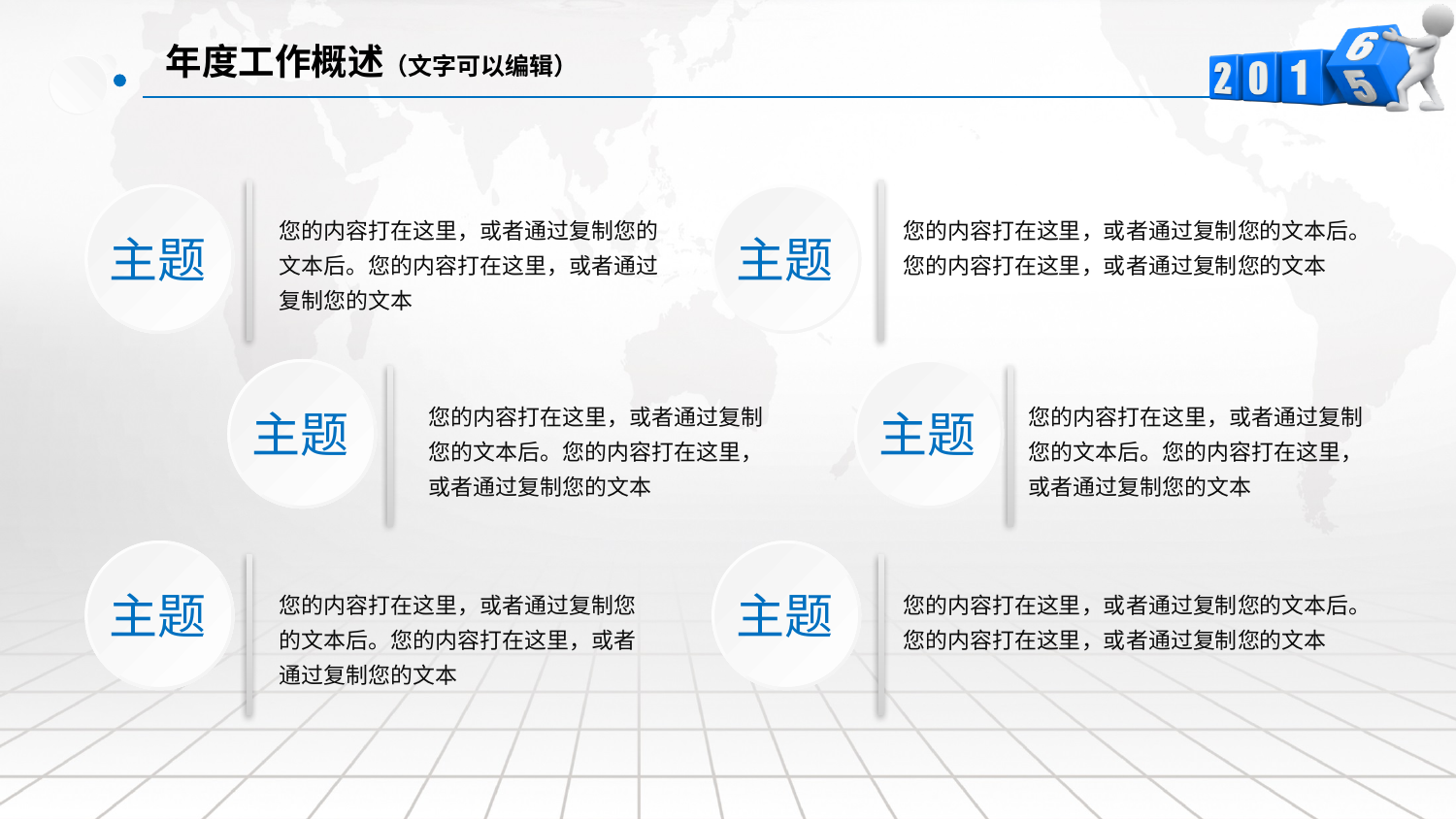

年度工作概述（文字可以编辑）

主题

主题
您的内容打在这里，或者通过复制您的文本后。您的内容打在这里，或者通过复制您的文本
您的内容打在这里，或者通过复制您的文本后。您的内容打在这里，或者通过复制您的文本

主题

主题

您的内容打在这里，或者通过复制您的文本后。您的内容打在这里，或者通过复制您的文本
您的内容打在这里，或者通过复制您的文本后。您的内容打在这里，或者通过复制您的文本

主题

主题

您的内容打在这里，或者通过复制您的文本后。您的内容打在这里，或者通过复制您的文本
您的内容打在这里，或者通过复制您的文本后。您的内容打在这里，或者通过复制您的文本